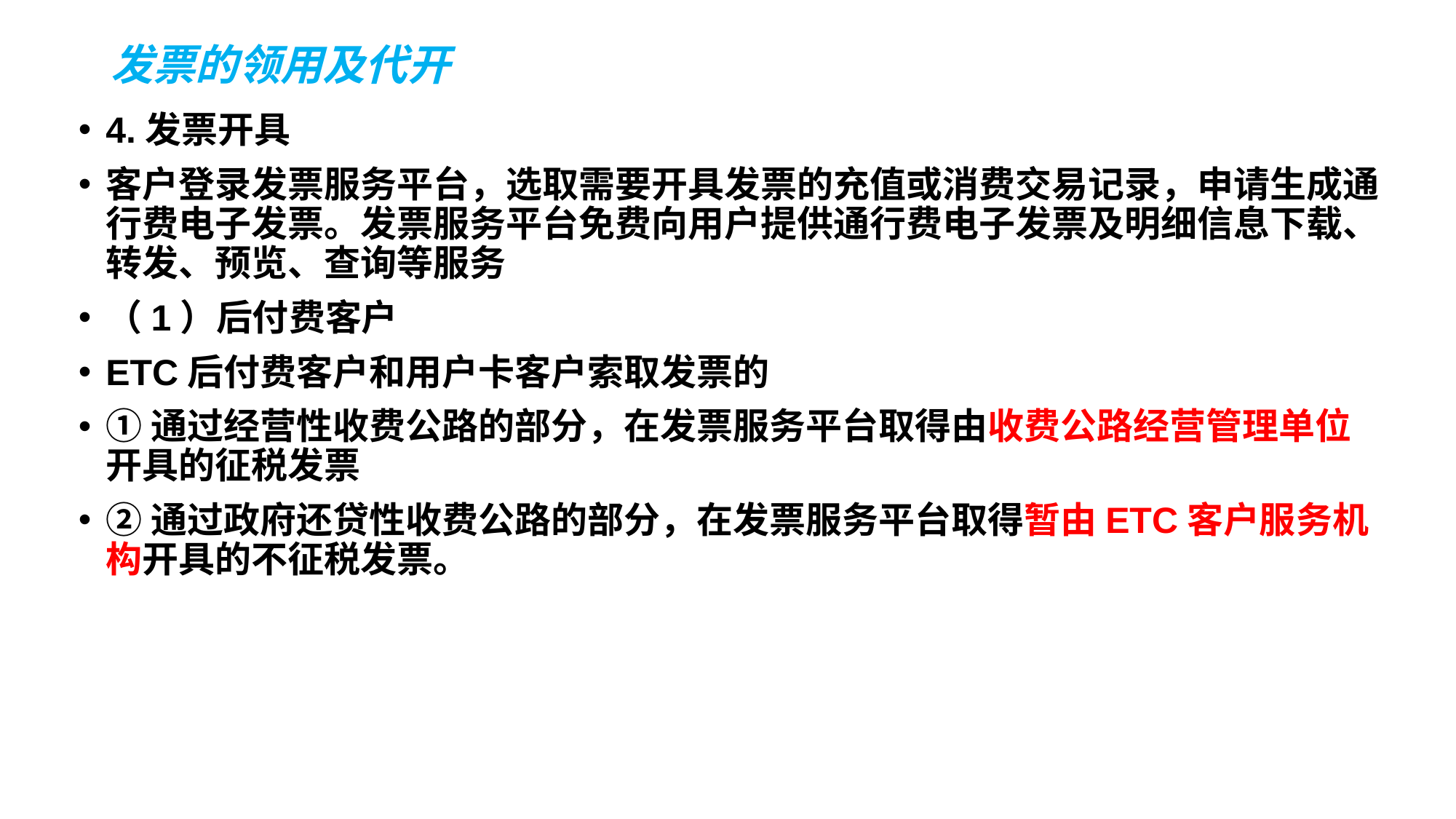

# 发票的领用及代开
4.发票开具
客户登录发票服务平台，选取需要开具发票的充值或消费交易记录，申请生成通行费电子发票。发票服务平台免费向用户提供通行费电子发票及明细信息下载、转发、预览、查询等服务
（1）后付费客户
ETC后付费客户和用户卡客户索取发票的
①通过经营性收费公路的部分，在发票服务平台取得由收费公路经营管理单位开具的征税发票
②通过政府还贷性收费公路的部分，在发票服务平台取得暂由ETC客户服务机构开具的不征税发票。